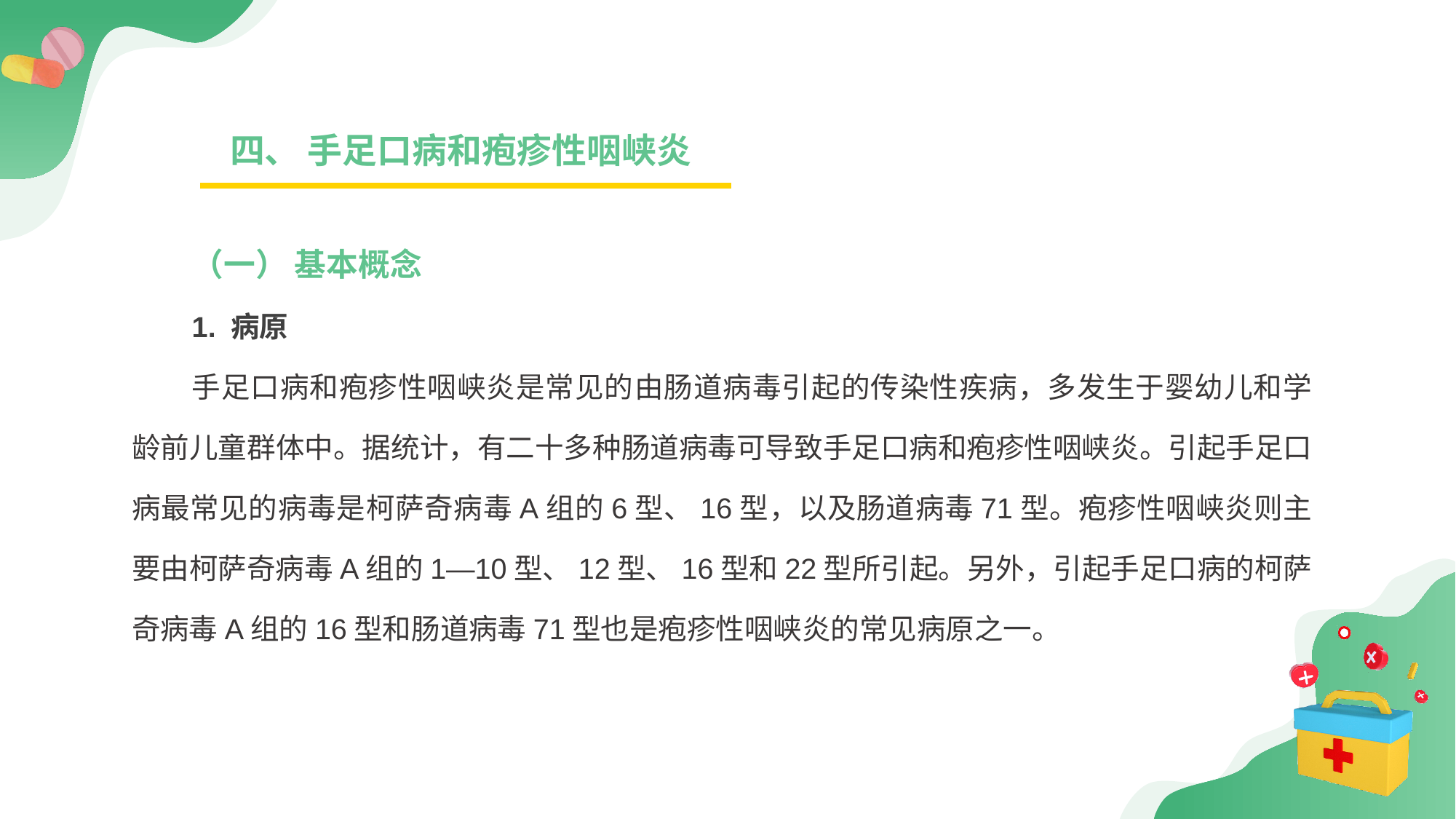

四、 手足口病和疱疹性咽峡炎
（一） 基本概念
1. 病原
手足口病和疱疹性咽峡炎是常见的由肠道病毒引起的传染性疾病，多发生于婴幼儿和学龄前儿童群体中。据统计，有二十多种肠道病毒可导致手足口病和疱疹性咽峡炎。引起手足口病最常见的病毒是柯萨奇病毒A组的6型、16型，以及肠道病毒71型。疱疹性咽峡炎则主要由柯萨奇病毒A组的1—10型、12型、16型和22型所引起。另外，引起手足口病的柯萨奇病毒A组的16型和肠道病毒71型也是疱疹性咽峡炎的常见病原之一。